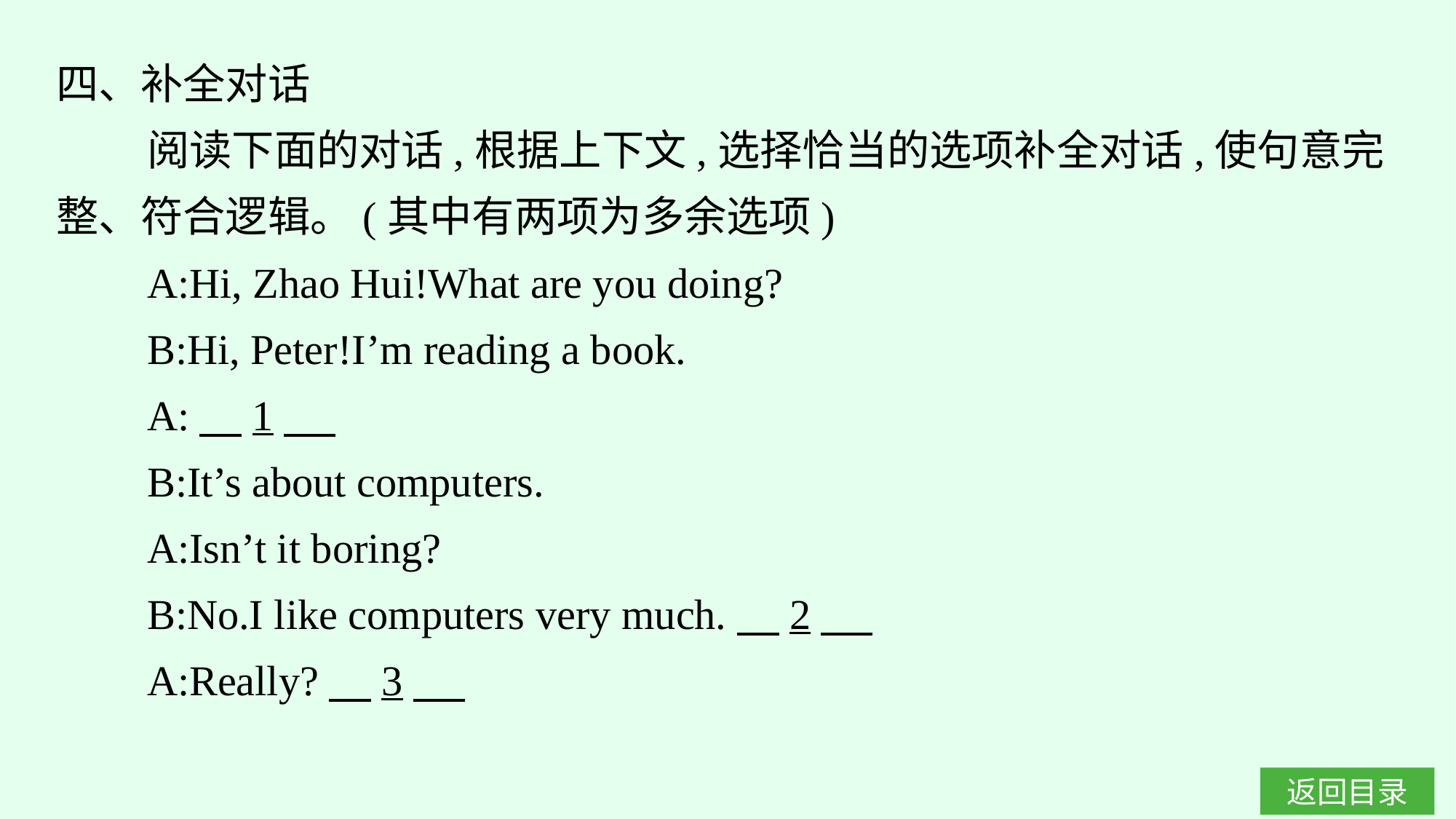

四、补全对话
阅读下面的对话,根据上下文,选择恰当的选项补全对话,使句意完整、符合逻辑。(其中有两项为多余选项)
A:Hi, Zhao Hui!What are you doing?
B:Hi, Peter!I’m reading a book.
A:　1
B:It’s about computers.
A:Isn’t it boring?
B:No.I like computers very much.　2
A:Really?　3